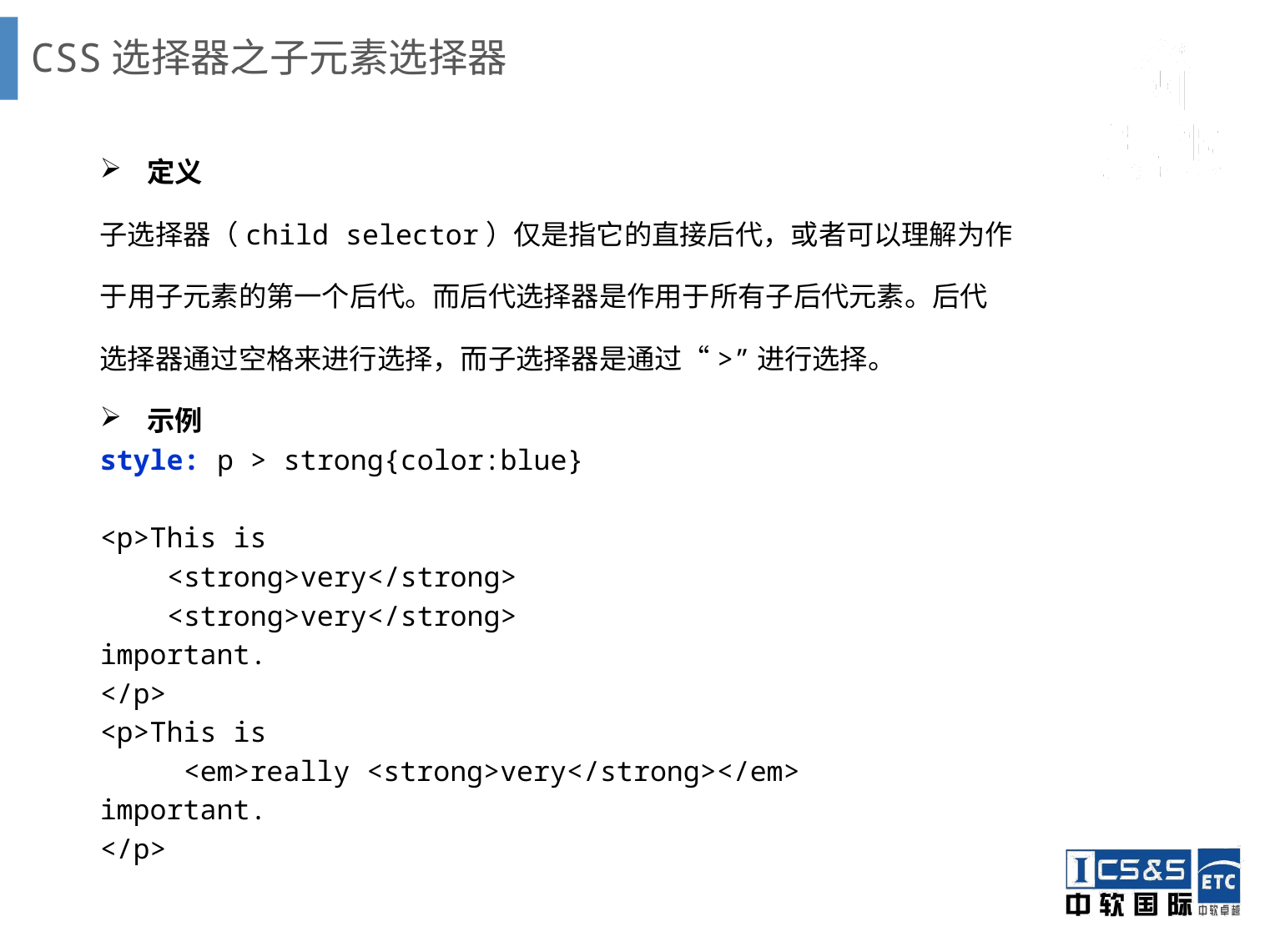

# CSS选择器之子元素选择器
定义
子选择器（child selector）仅是指它的直接后代，或者可以理解为作
于用子元素的第一个后代。而后代选择器是作用于所有子后代元素。后代
选择器通过空格来进行选择，而子选择器是通过“>”进行选择。
示例
style: p > strong{color:blue}

<p>This is
    <strong>very</strong>
    <strong>very</strong>
important.
</p>
<p>This is
     <em>really <strong>very</strong></em>
important.
</p>